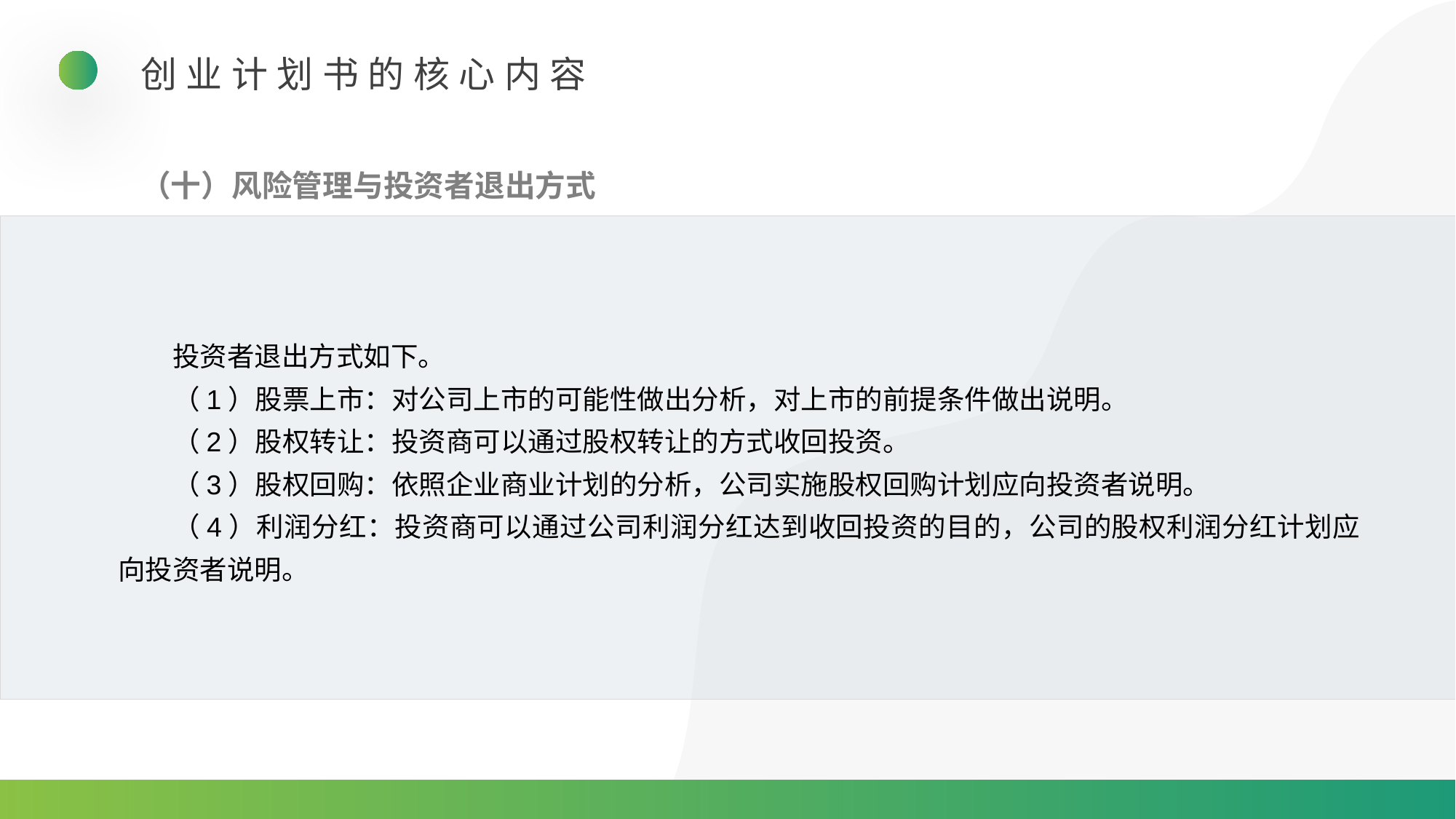

创业计划书的核心内容
（十）风险管理与投资者退出方式

投资者退出方式如下。
（1）股票上市：对公司上市的可能性做出分析，对上市的前提条件做出说明。
（2）股权转让：投资商可以通过股权转让的方式收回投资。
（3）股权回购：依照企业商业计划的分析，公司实施股权回购计划应向投资者说明。
（4）利润分红：投资商可以通过公司利润分红达到收回投资的目的，公司的股权利润分红计划应向投资者说明。